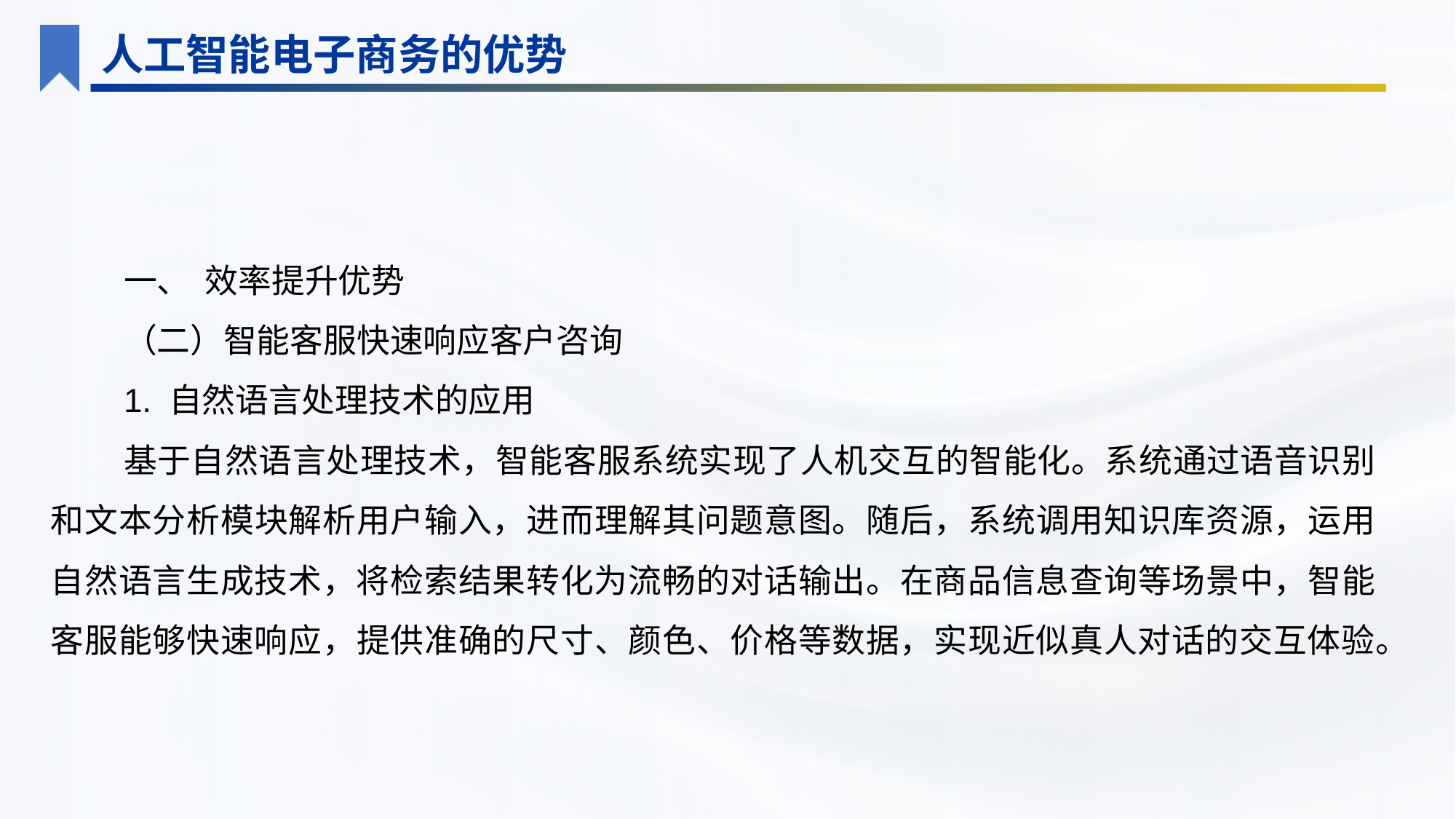

人工智能电子商务的优势
一、  效率提升优势
（二）智能客服快速响应客户咨询
1. 自然语言处理技术的应用
基于自然语言处理技术，智能客服系统实现了人机交互的智能化。系统通过语音识别和文本分析模块解析用户输入，进而理解其问题意图。随后，系统调用知识库资源，运用自然语言生成技术，将检索结果转化为流畅的对话输出。在商品信息查询等场景中，智能客服能够快速响应，提供准确的尺寸、颜色、价格等数据，实现近似真人对话的交互体验。